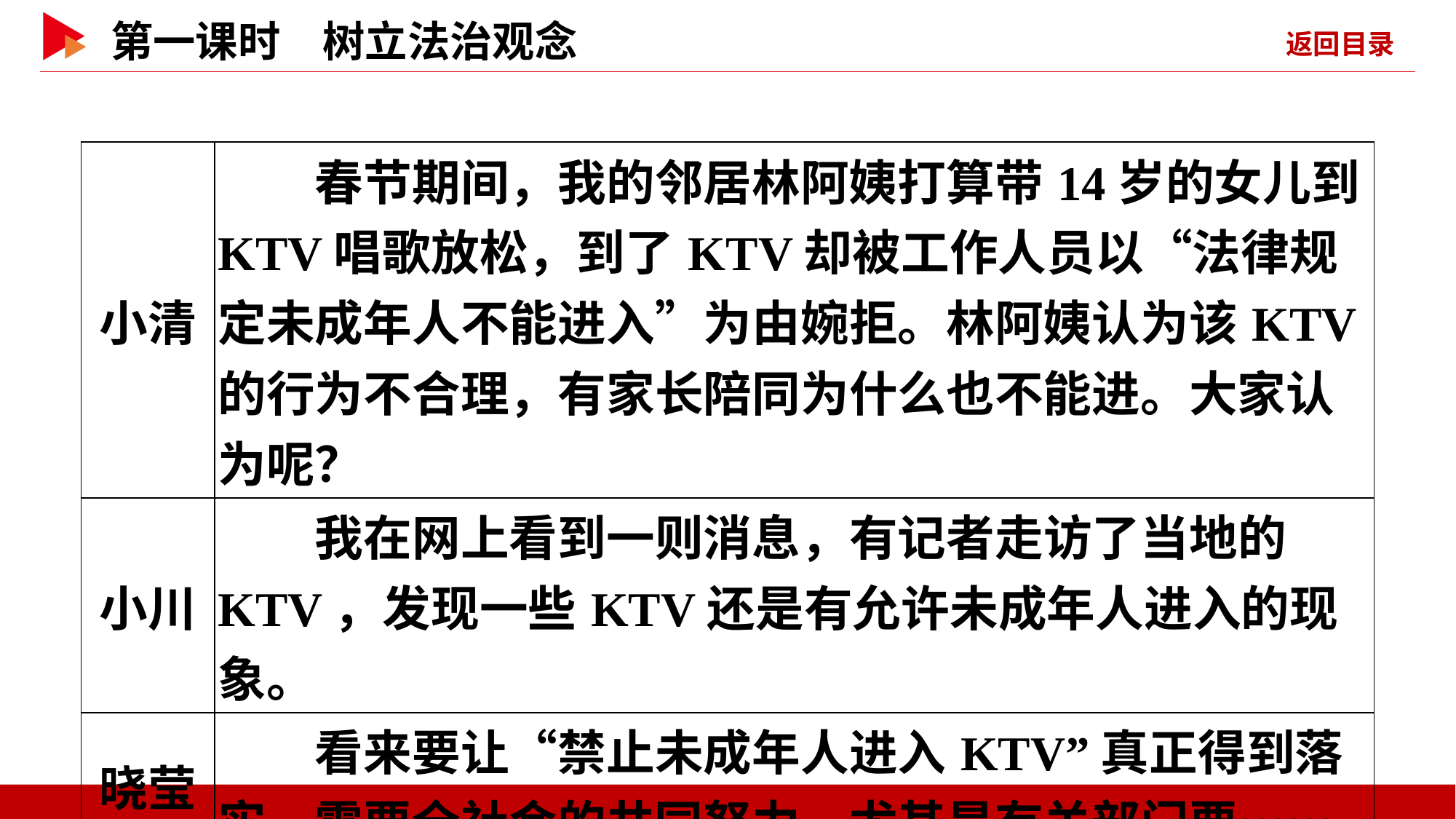

| 小清 | 春节期间，我的邻居林阿姨打算带14岁的女儿到KTV唱歌放松，到了KTV却被工作人员以“法律规定未成年人不能进入”为由婉拒。林阿姨认为该KTV的行为不合理，有家长陪同为什么也不能进。大家认为呢？ |
| --- | --- |
| 小川 | 我在网上看到一则消息，有记者走访了当地的KTV，发现一些KTV还是有允许未成年人进入的现象。 |
| 晓莹 | 看来要让“禁止未成年人进入KTV”真正得到落实，需要全社会的共同努力，尤其是有关部门要…… |